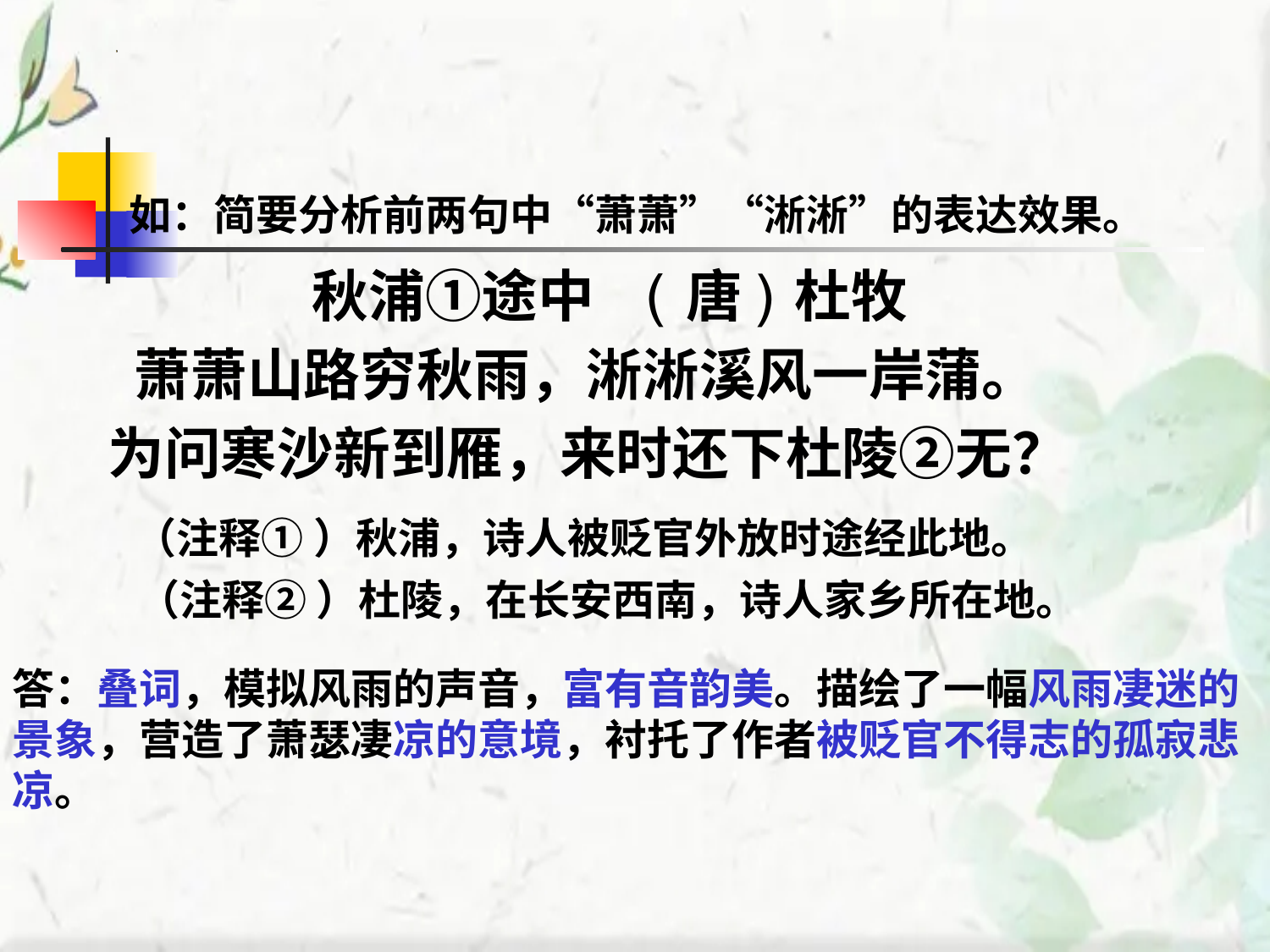

# 如：简要分析前两句中“萧萧”“淅淅”的表达效果。
               秋浦①途中   (唐)杜牧
 萧萧山路穷秋雨，淅淅溪风一岸蒲。
为问寒沙新到雁，来时还下杜陵②无？
 （注释① ）秋浦，诗人被贬官外放时途经此地。
  （注释② ）杜陵，在长安西南，诗人家乡所在地。

答：叠词，模拟风雨的声音，富有音韵美。描绘了一幅风雨凄迷的景象，营造了萧瑟凄凉的意境，衬托了作者被贬官不得志的孤寂悲凉。